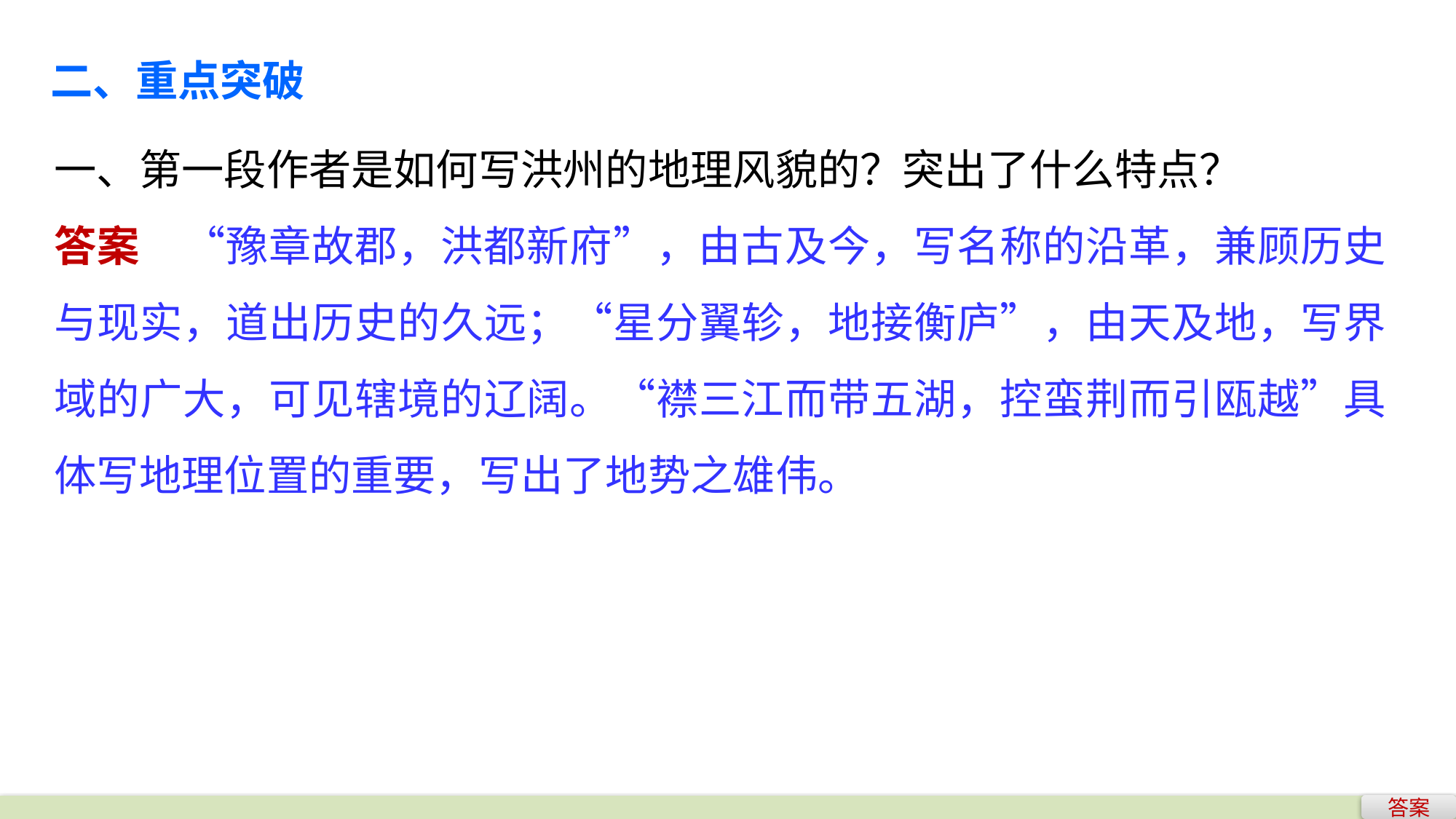

二、重点突破
一、第一段作者是如何写洪州的地理风貌的？突出了什么特点？
答案　“豫章故郡，洪都新府”，由古及今，写名称的沿革，兼顾历史与现实，道出历史的久远；“星分翼轸，地接衡庐”，由天及地，写界域的广大，可见辖境的辽阔。“襟三江而带五湖，控蛮荆而引瓯越”具体写地理位置的重要，写出了地势之雄伟。
答案